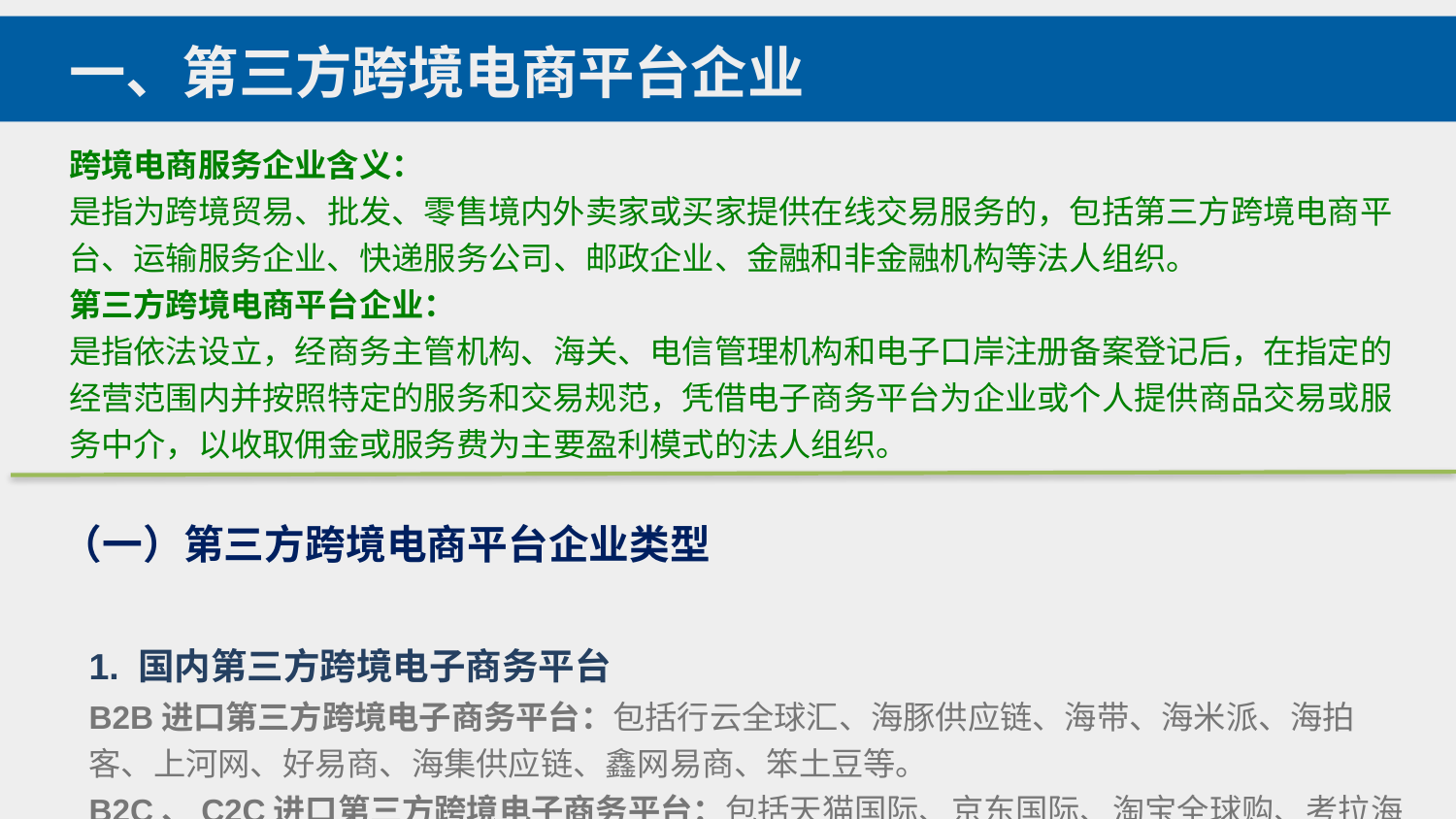

一、第三方跨境电商平台企业
跨境电商服务企业含义：
是指为跨境贸易、批发、零售境内外卖家或买家提供在线交易服务的，包括第三方跨境电商平台、运输服务企业、快递服务公司、邮政企业、金融和非金融机构等法人组织。
第三方跨境电商平台企业：
是指依法设立，经商务主管机构、海关、电信管理机构和电子口岸注册备案登记后，在指定的经营范围内并按照特定的服务和交易规范，凭借电子商务平台为企业或个人提供商品交易或服务中介，以收取佣金或服务费为主要盈利模式的法人组织。
（一）第三方跨境电商平台企业类型
1. 国内第三方跨境电子商务平台
B2B进口第三方跨境电子商务平台：包括行云全球汇、海豚供应链、海带、海米派、海拍客、上河网、好易商、海集供应链、鑫网易商、笨土豆等。
B2C、C2C进口第三方跨境电子商务平台：包括天猫国际、京东国际、淘宝全球购、考拉海购、洋码头、苏宁国际、唯品国际、丰趣海淘、蜜芽、宝贝格子、55海淘、别样海外购、亚马逊海外购、保税国际、五洲会等。